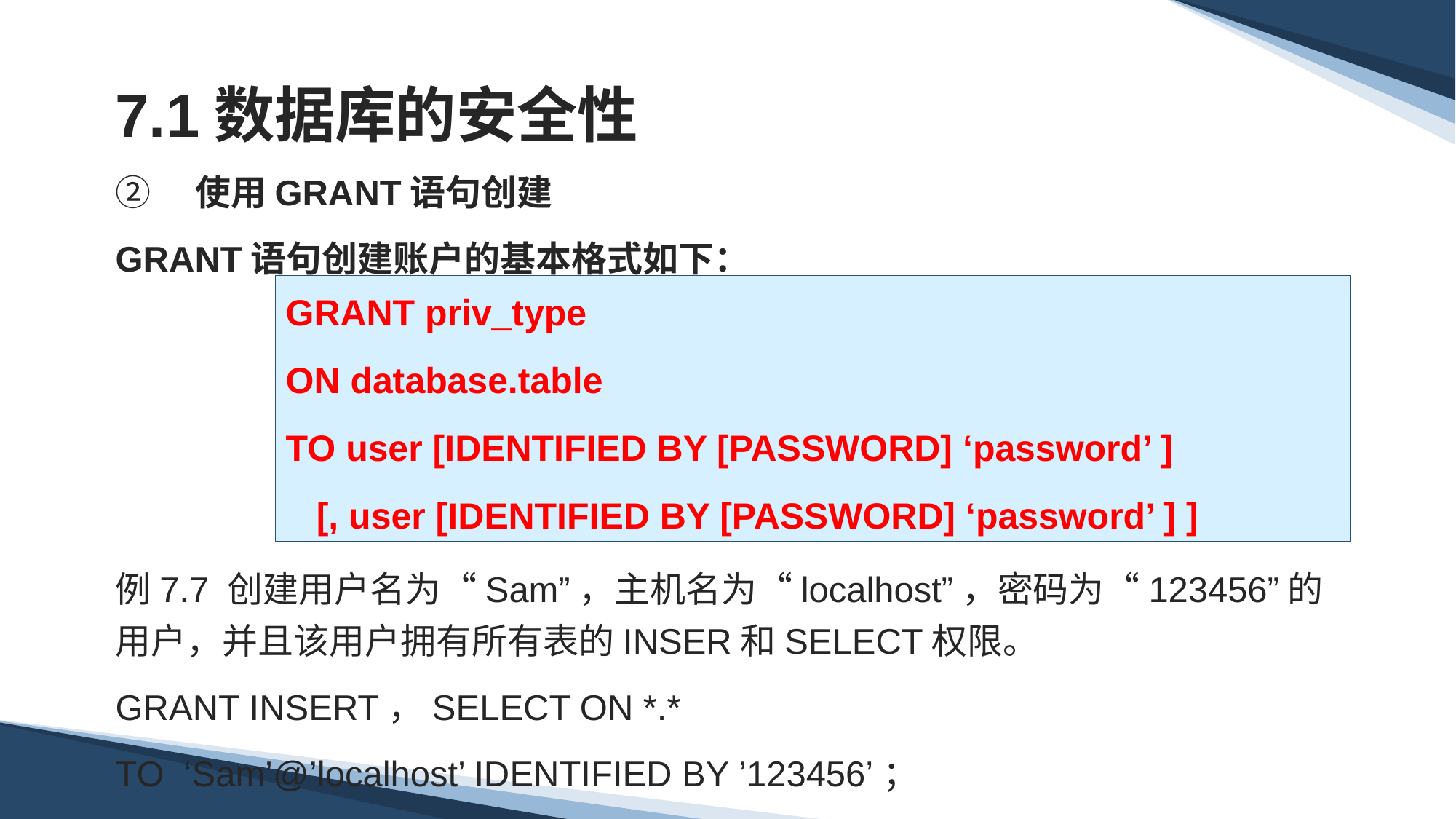

# 7.1数据库的安全性
②　使用GRANT语句创建
GRANT语句创建账户的基本格式如下：

例7.7 创建用户名为“Sam”，主机名为“localhost”，密码为“123456”的用户，并且该用户拥有所有表的INSER和SELECT权限。
GRANT INSERT，SELECT ON *.*
TO  ‘Sam’@’localhost’ IDENTIFIED BY ’123456’；

GRANT priv_type
ON database.table
TO user [IDENTIFIED BY [PASSWORD] ‘password’ ]
   [, user [IDENTIFIED BY [PASSWORD] ‘password’ ] ]